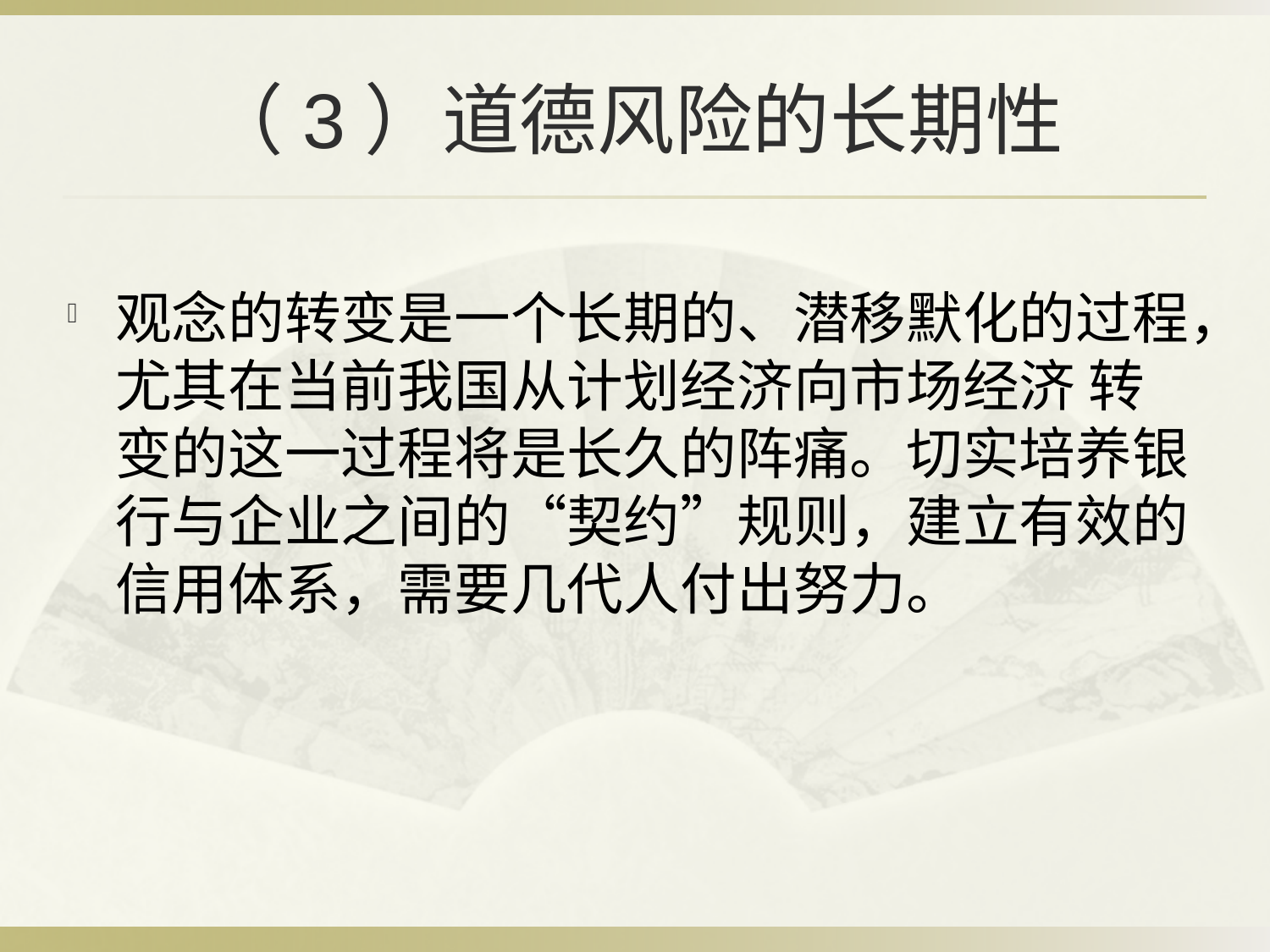

# （3）道德风险的长期性
观念的转变是一个长期的、潜移默化的过程，尤其在当前我国从计划经济向市场经济 转变的这一过程将是长久的阵痛。切实培养银行与企业之间的“契约”规则，建立有效的 信用体系，需要几代人付出努力。